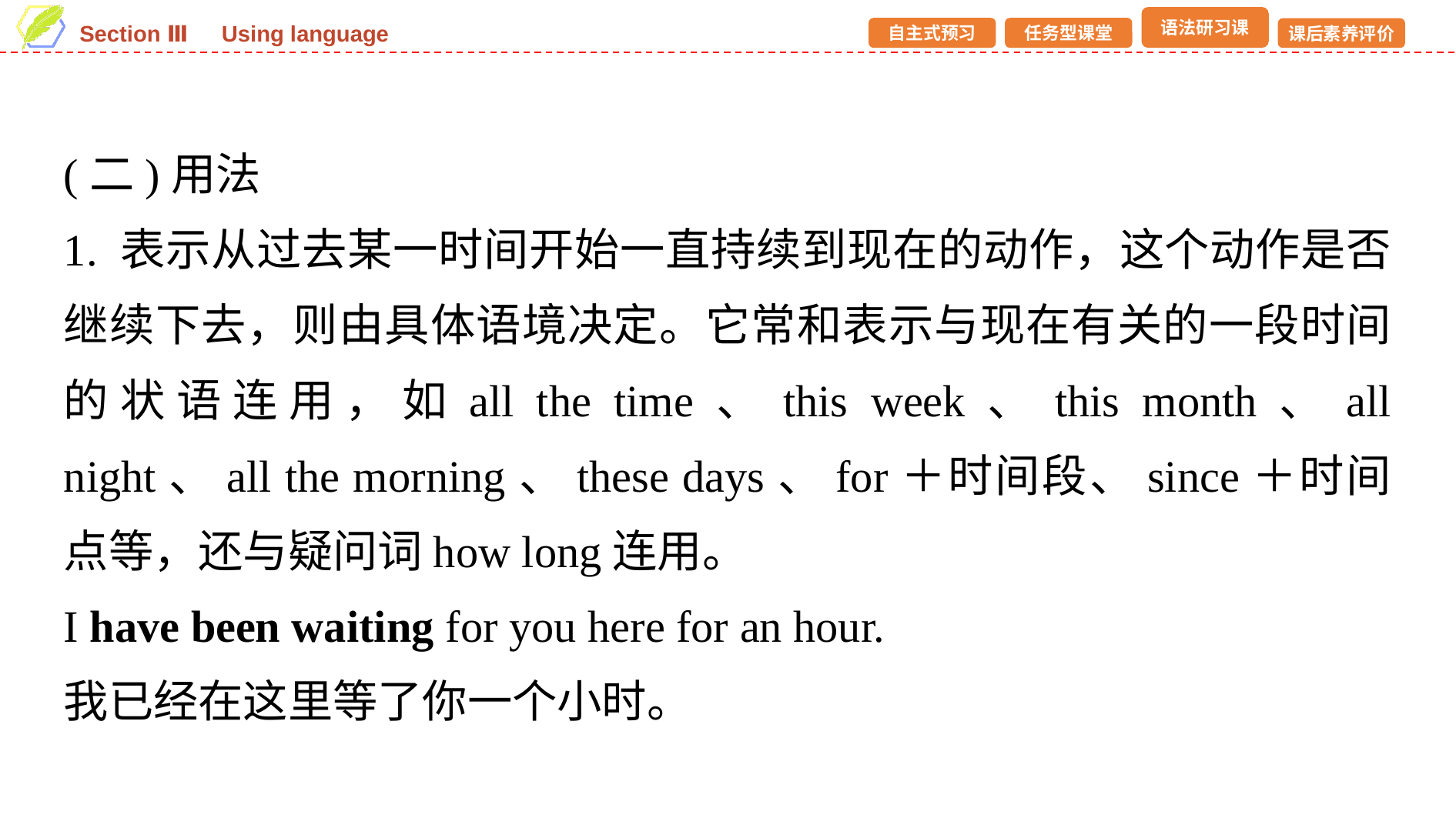

(二)用法
1. 表示从过去某一时间开始一直持续到现在的动作，这个动作是否继续下去，则由具体语境决定。它常和表示与现在有关的一段时间的状语连用，如all the time、this week、this month、all night、all the morning、these days、for＋时间段、since＋时间点等，还与疑问词how long连用。
I have been waiting for you here for an hour.
我已经在这里等了你一个小时。